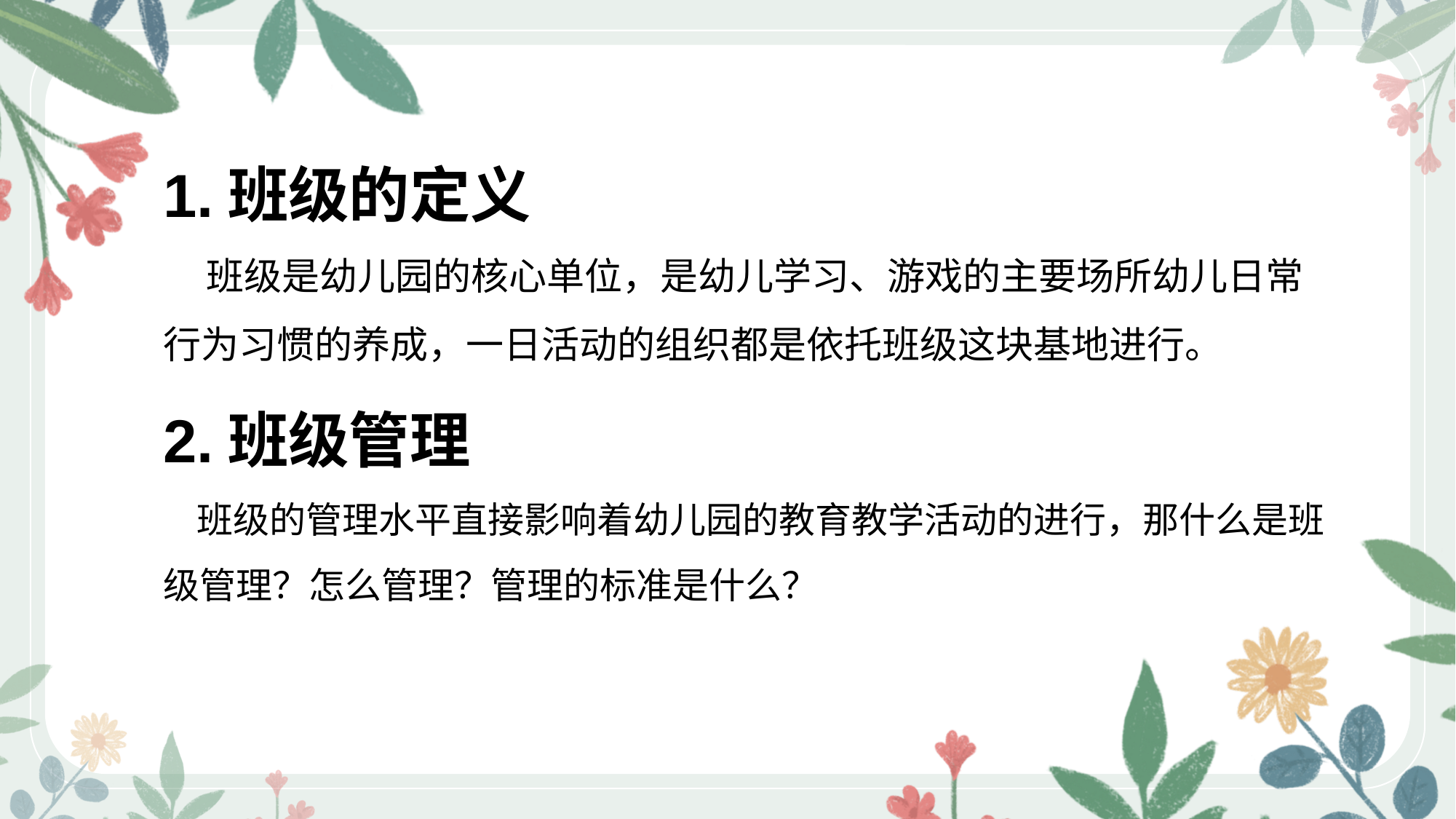

1.班级的定义
    班级是幼儿园的核心单位，是幼儿学习、游戏的主要场所幼儿日常行为习惯的养成，一日活动的组织都是依托班级这块基地进行。
2.班级管理
   班级的管理水平直接影响着幼儿园的教育教学活动的进行，那什么是班级管理？怎么管理？管理的标准是什么？